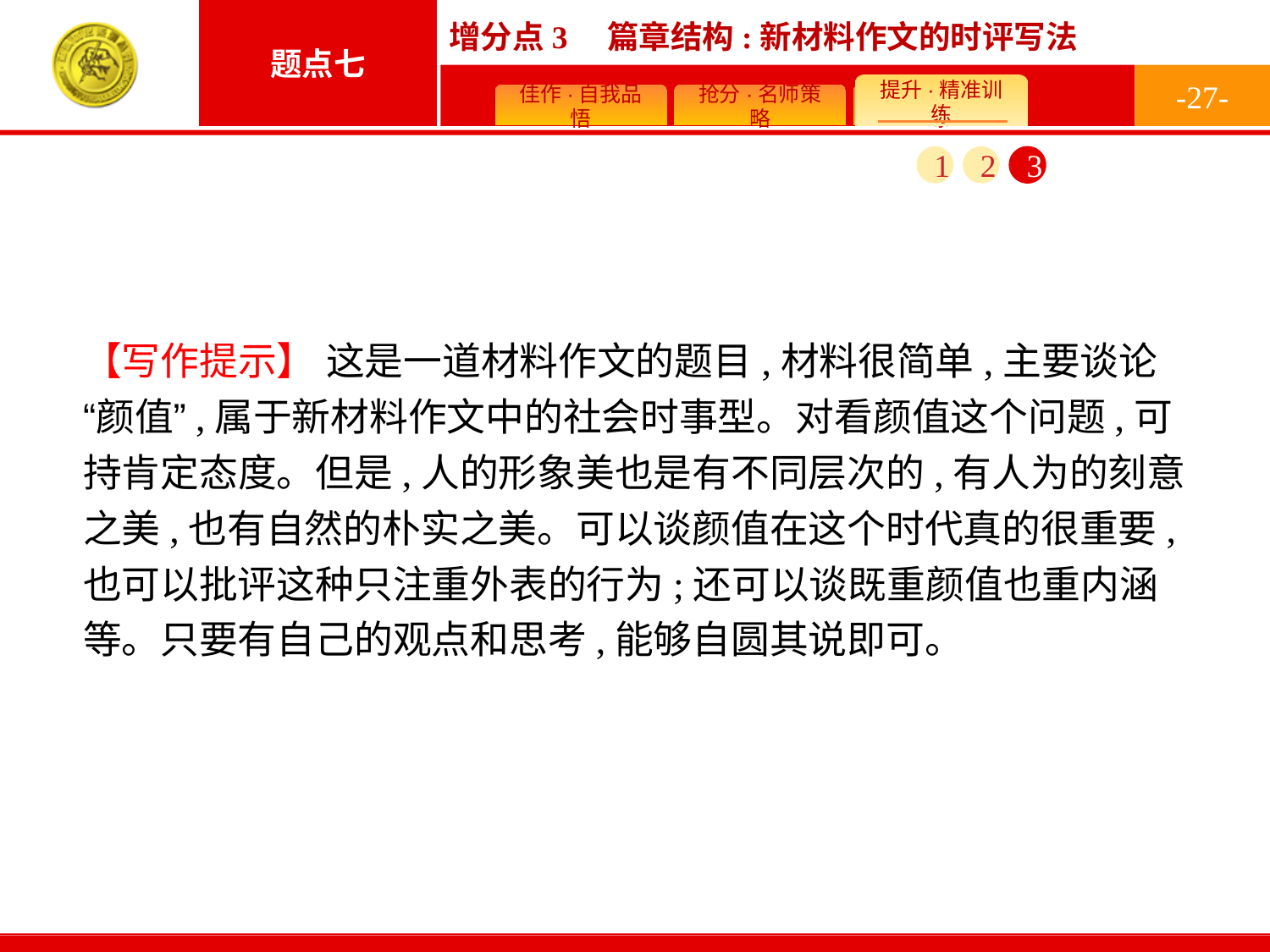

-27-
1
2
3
【写作提示】 这是一道材料作文的题目,材料很简单,主要谈论“颜值”,属于新材料作文中的社会时事型。对看颜值这个问题,可持肯定态度。但是,人的形象美也是有不同层次的,有人为的刻意之美,也有自然的朴实之美。可以谈颜值在这个时代真的很重要,也可以批评这种只注重外表的行为;还可以谈既重颜值也重内涵等。只要有自己的观点和思考,能够自圆其说即可。